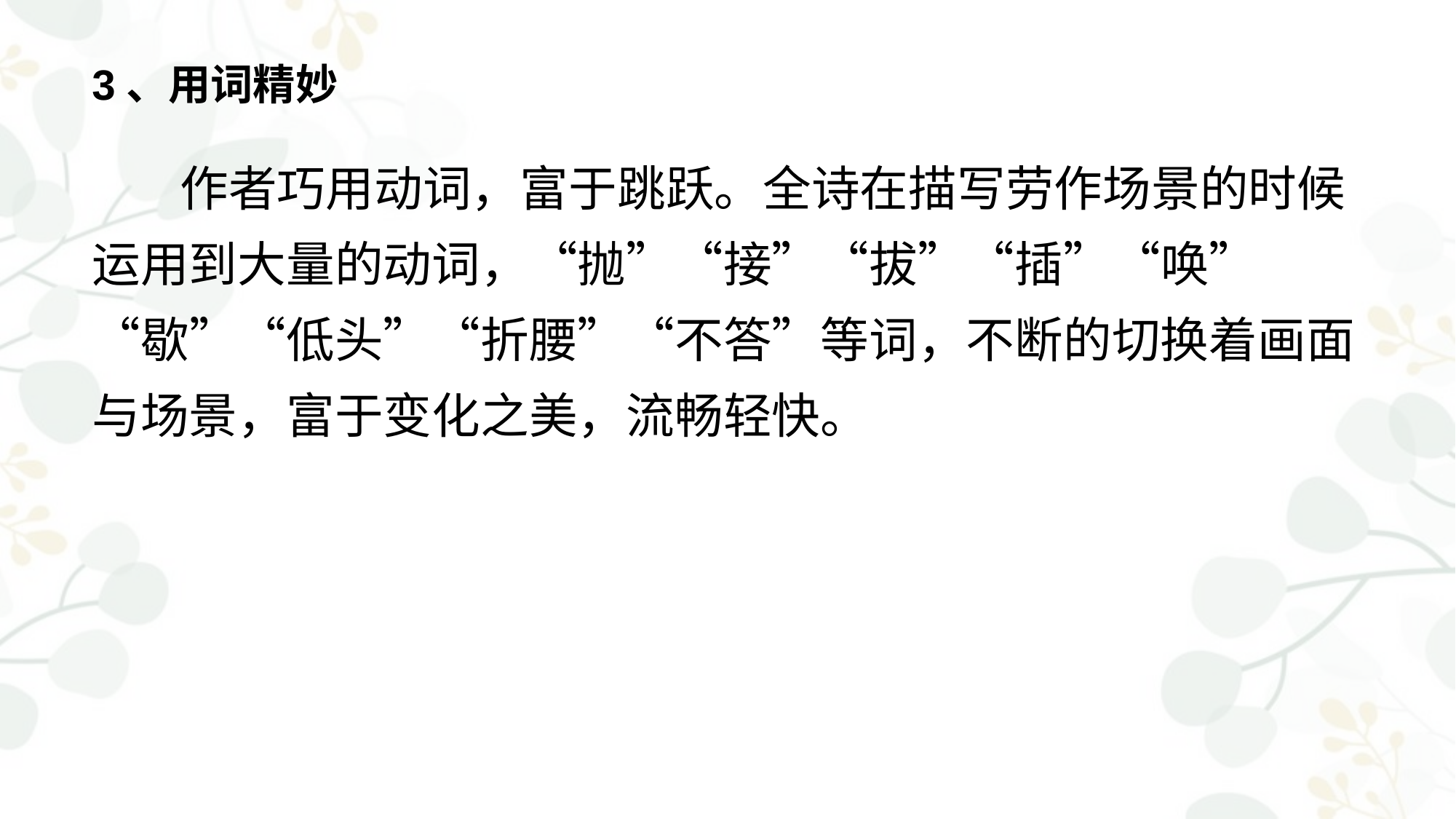

# 3、用词精妙
       作者巧用动词，富于跳跃。全诗在描写劳作场景的时候运用到大量的动词，“抛”“接”“拔”“插”“唤”“歇”“低头”“折腰”“不答”等词，不断的切换着画面与场景，富于变化之美，流畅轻快。